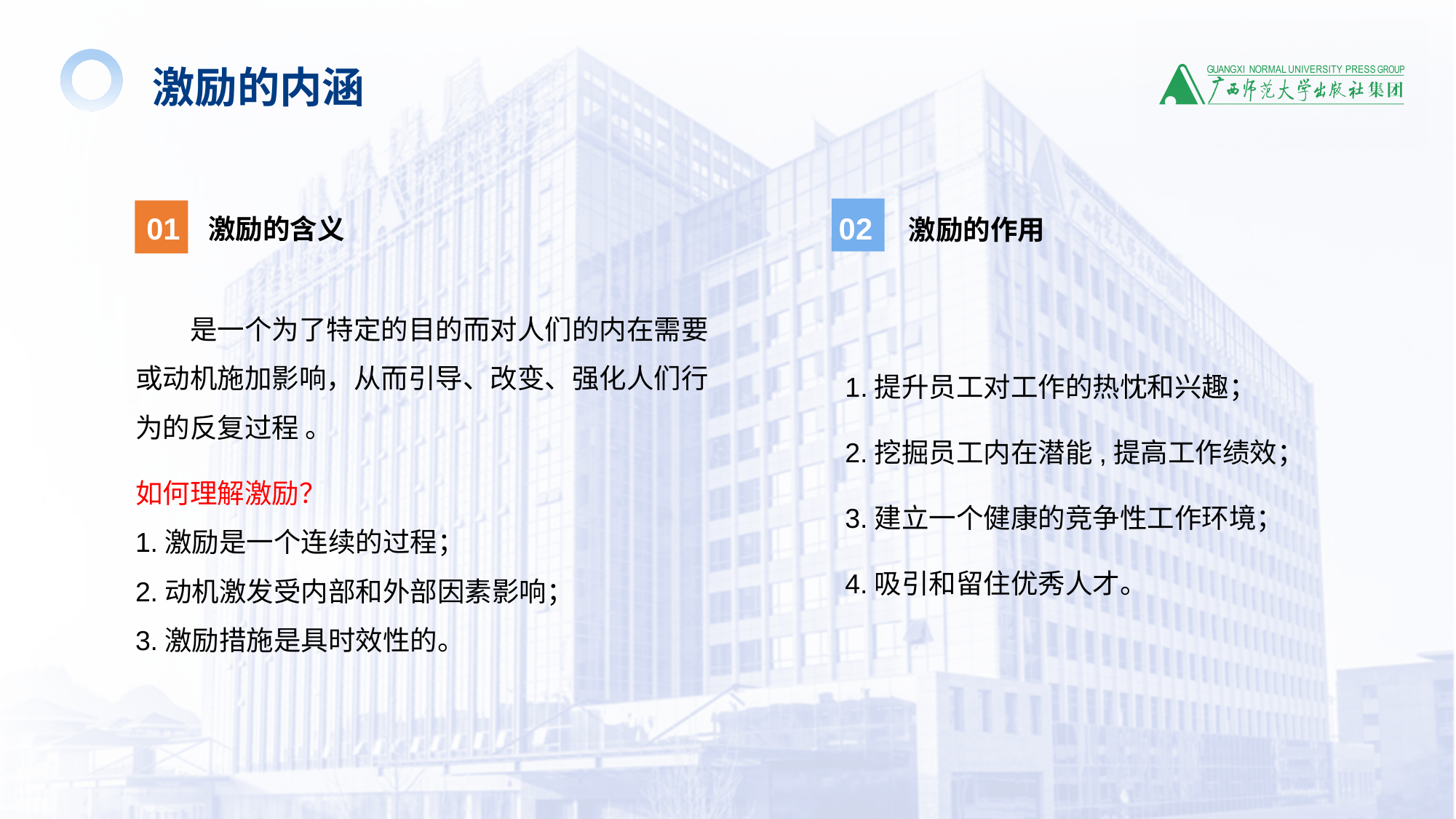

激励的内涵

01
02
激励的含义

激励的作用
是一个为了特定的目的而对人们的内在需要或动机施加影响，从而引导、改变、强化人们行为的反复过程 。

如何理解激励？
1.激励是一个连续的过程；
2.动机激发受内部和外部因素影响；
3.激励措施是具时效性的。
 1.提升员工对工作的热忱和兴趣；
 2.挖掘员工内在潜能,提高工作绩效；
 3.建立一个健康的竞争性工作环境；
 4.吸引和留住优秀人才。